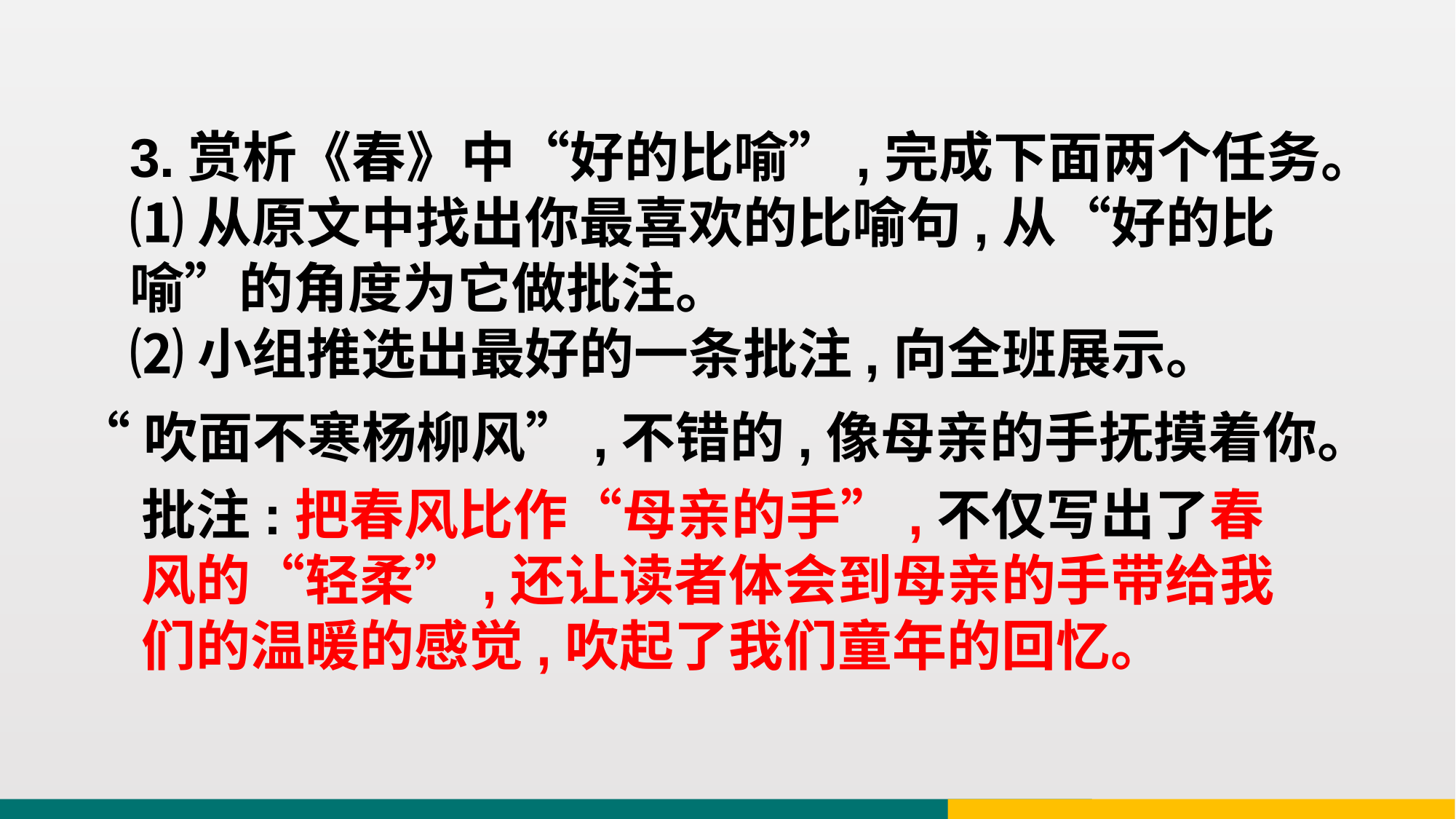

3.赏析《春》中“好的比喻”,完成下面两个任务。
⑴从原文中找出你最喜欢的比喻句,从“好的比喻”的角度为它做批注。
⑵小组推选出最好的一条批注,向全班展示。

“吹面不寒杨柳风”,不错的,像母亲的手抚摸着你。
批注:把春风比作“母亲的手”,不仅写出了春风的“轻柔”,还让读者体会到母亲的手带给我们的温暖的感觉,吹起了我们童年的回忆。